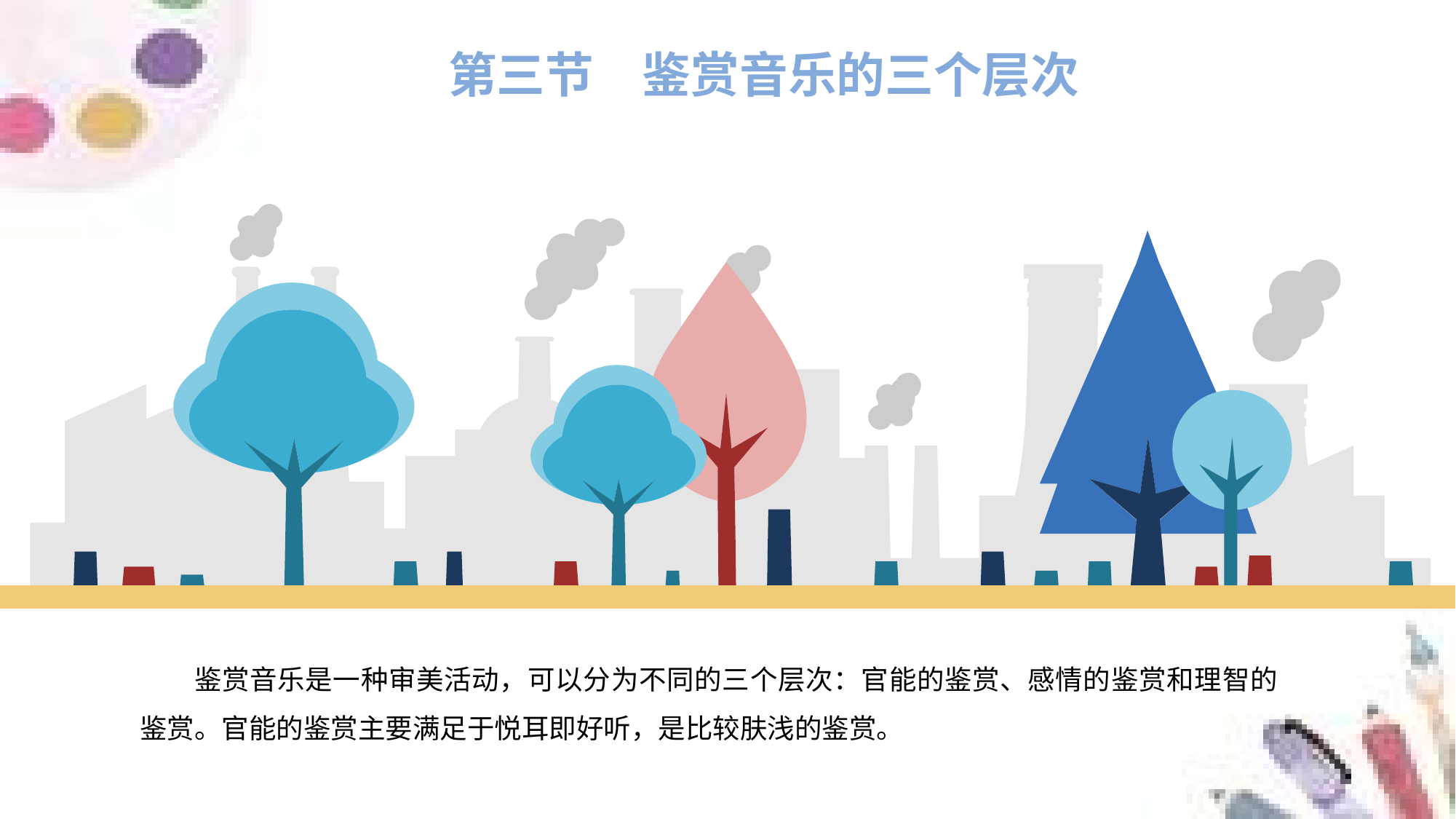

第三节　鉴赏音乐的三个层次

鉴赏音乐是一种审美活动，可以分为不同的三个层次：官能的鉴赏、感情的鉴赏和理智的鉴赏。官能的鉴赏主要满足于悦耳即好听，是比较肤浅的鉴赏。